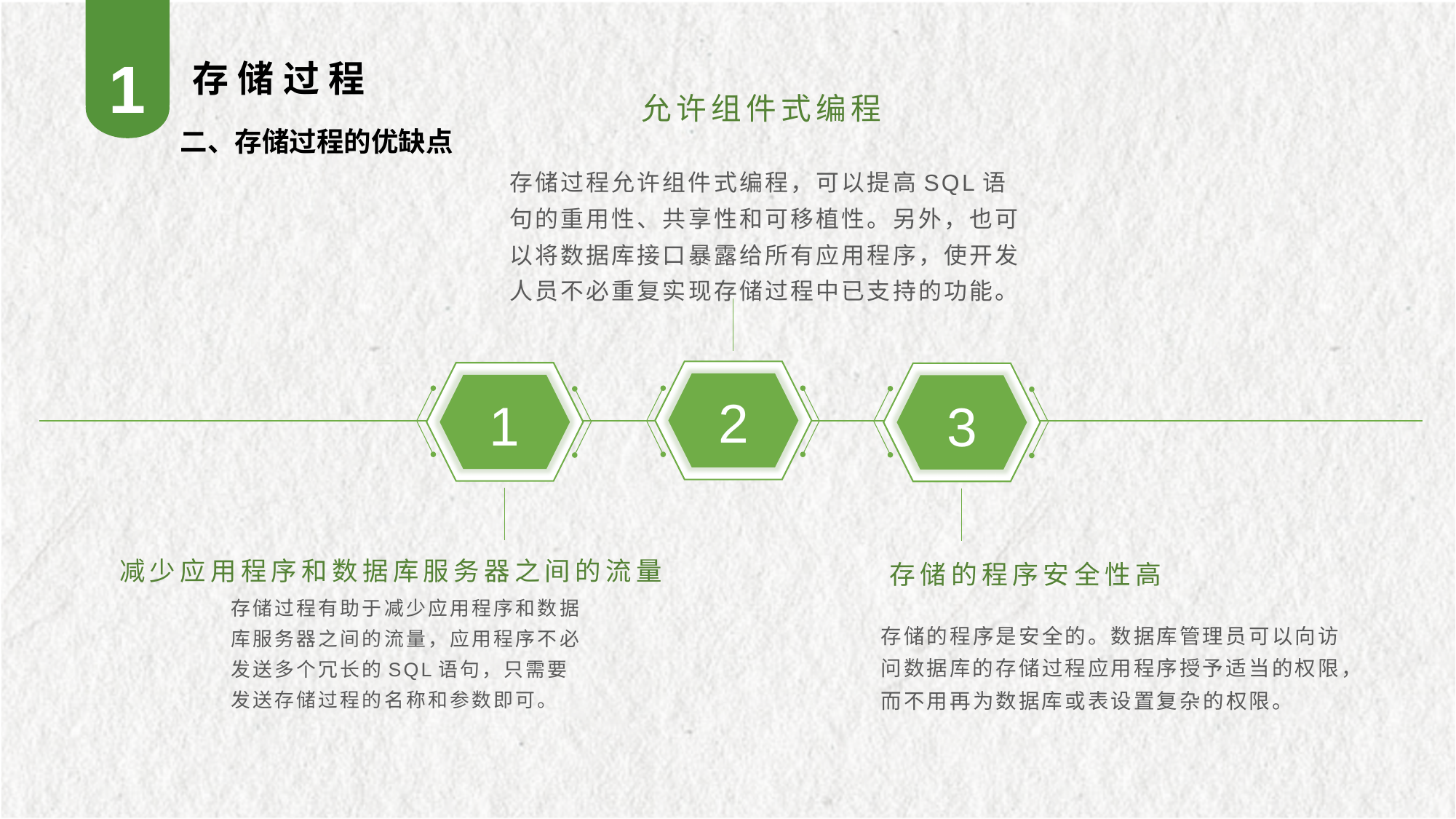

1
存储过程

允许组件式编程
二、存储过程的优缺点
存储过程允许组件式编程，可以提高SQL语句的重用性、共享性和可移植性。另外，也可以将数据库接口暴露给所有应用程序，使开发人员不必重复实现存储过程中已支持的功能。

2

1

3

减少应用程序和数据库服务器之间的流量
存储的程序安全性高
存储过程有助于减少应用程序和数据库服务器之间的流量，应用程序不必发送多个冗长的SQL语句，只需要发送存储过程的名称和参数即可。
存储的程序是安全的。数据库管理员可以向访问数据库的存储过程应用程序授予适当的权限，而不用再为数据库或表设置复杂的权限。